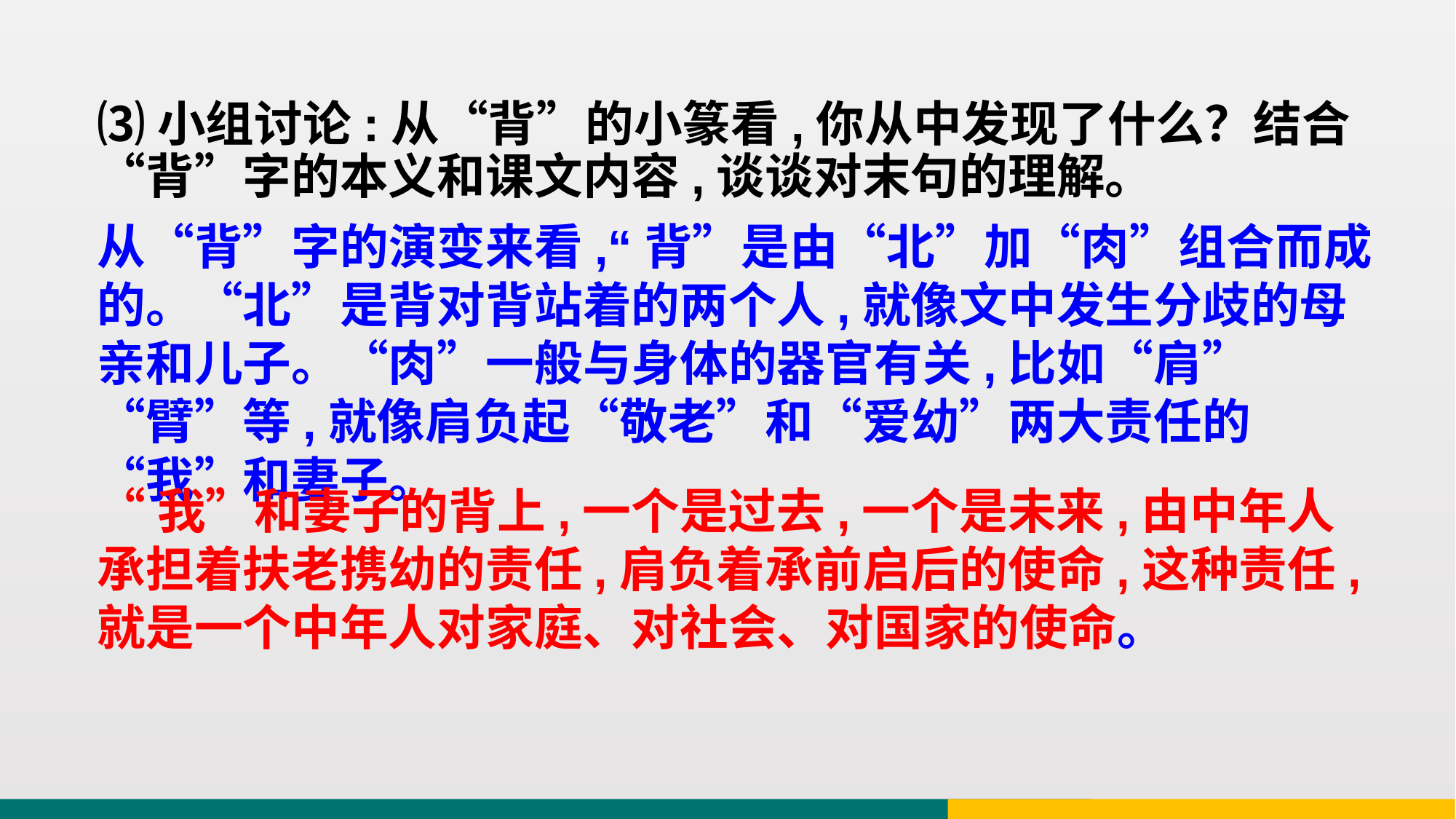

⑶小组讨论:从“背”的小篆看,你从中发现了什么？结合“背”字的本义和课文内容,谈谈对末句的理解。
从“背”字的演变来看,“背”是由“北”加“肉”组合而成的。“北”是背对背站着的两个人,就像文中发生分歧的母亲和儿子。“肉”一般与身体的器官有关,比如“肩”“臂”等,就像肩负起“敬老”和“爱幼”两大责任的“我”和妻子。
“我”和妻子的背上,一个是过去,一个是未来,由中年人承担着扶老携幼的责任,肩负着承前启后的使命,这种责任,就是一个中年人对家庭、对社会、对国家的使命。